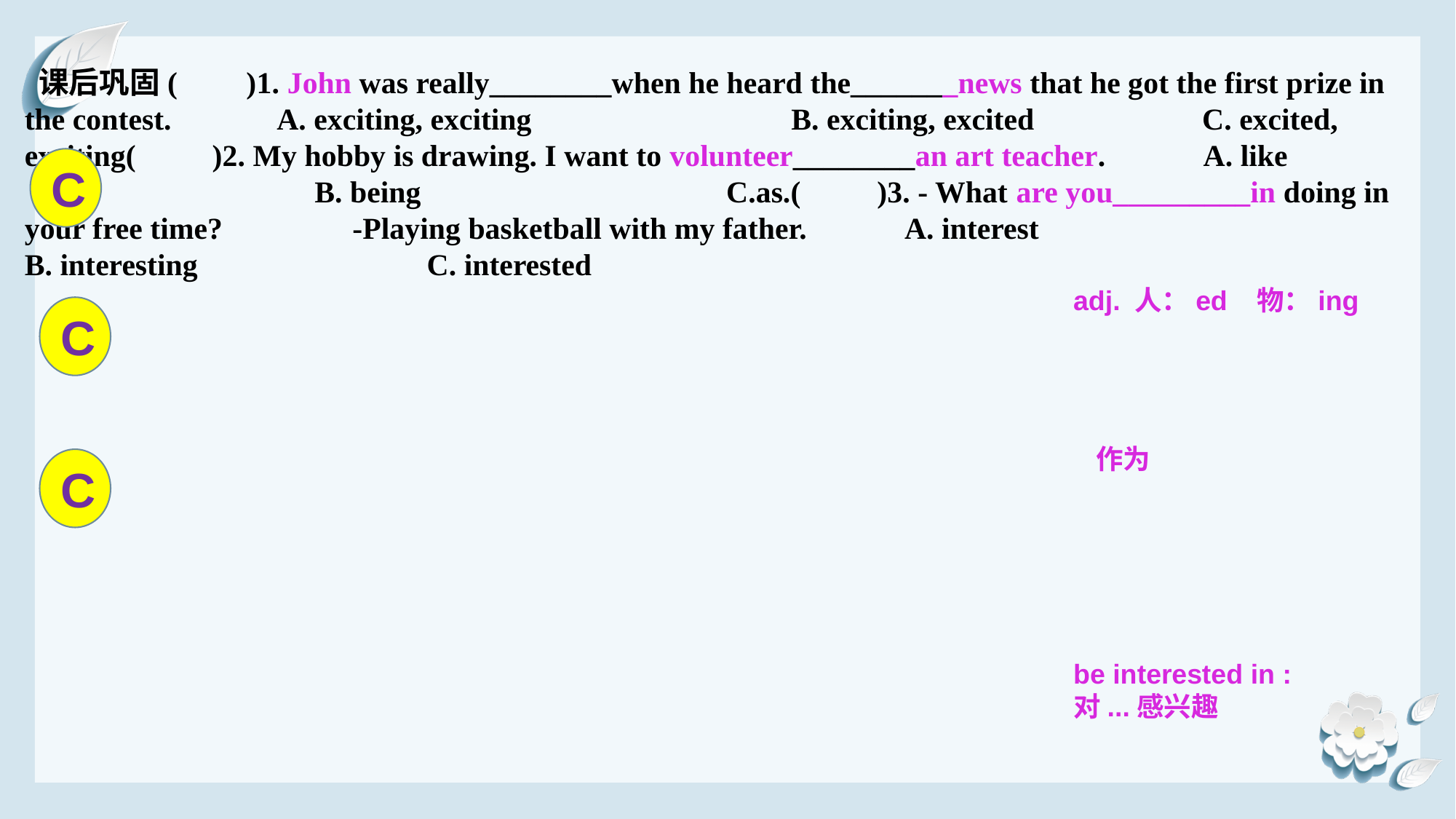

课后巩固(         )1. John was really________when he heard the_______news that he got the first prize in the contest.              A. exciting, exciting                                  B. exciting, excited                      C. excited, exciting(          )2. My hobby is drawing. I want to volunteer________an art teacher.             A. like                                                         B. being                                        C.as.(          )3. - What are you_________in doing in your free time?                 -Playing basketball with my father.             A. interest                                                    B. interesting                              C. interested

C
adj. 人：ed   物：ing
C
作为
C
be interested in :
对...感兴趣